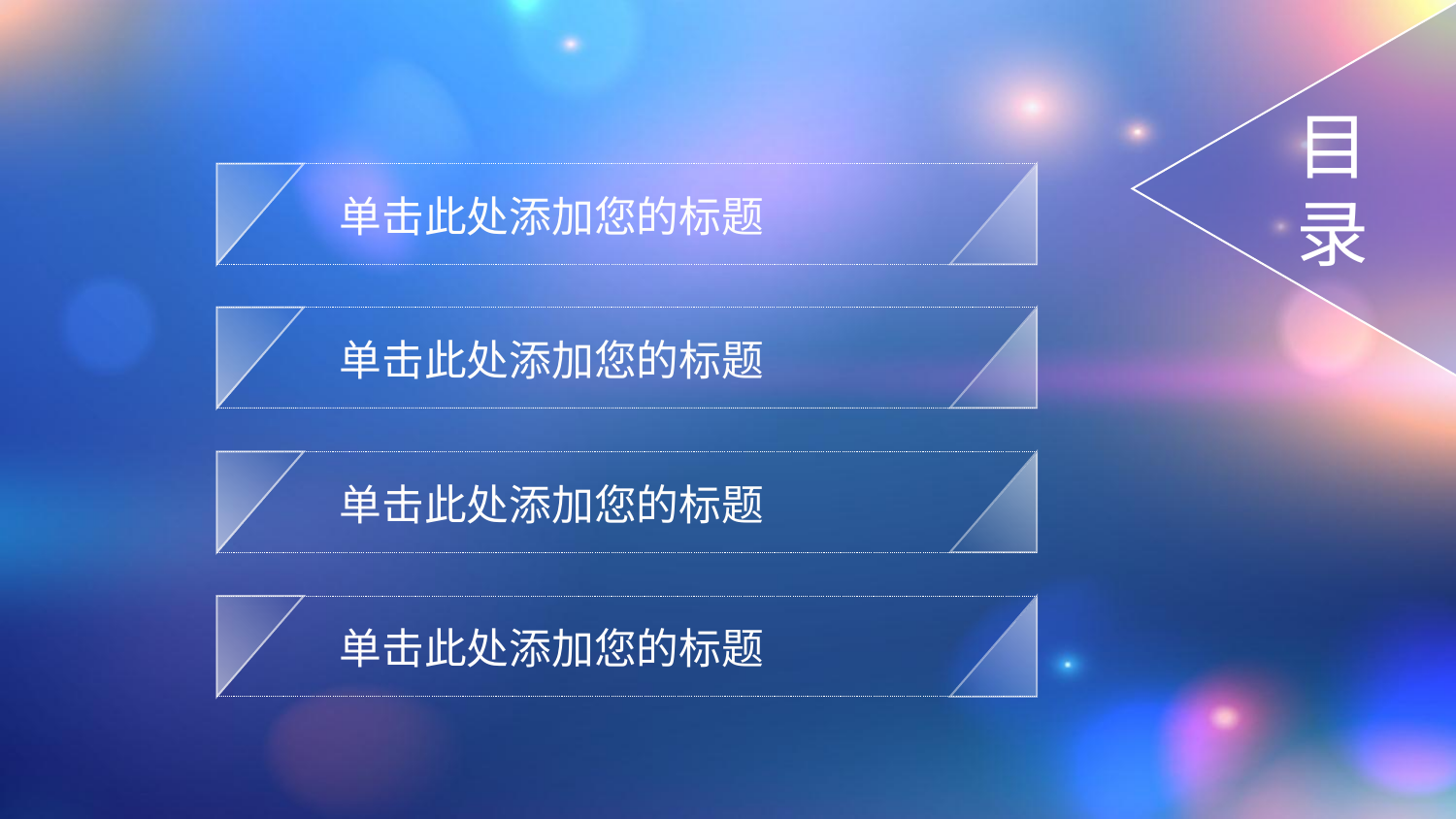

目
录

单击此处添加您的标题

单击此处添加您的标题

单击此处添加您的标题

单击此处添加您的标题